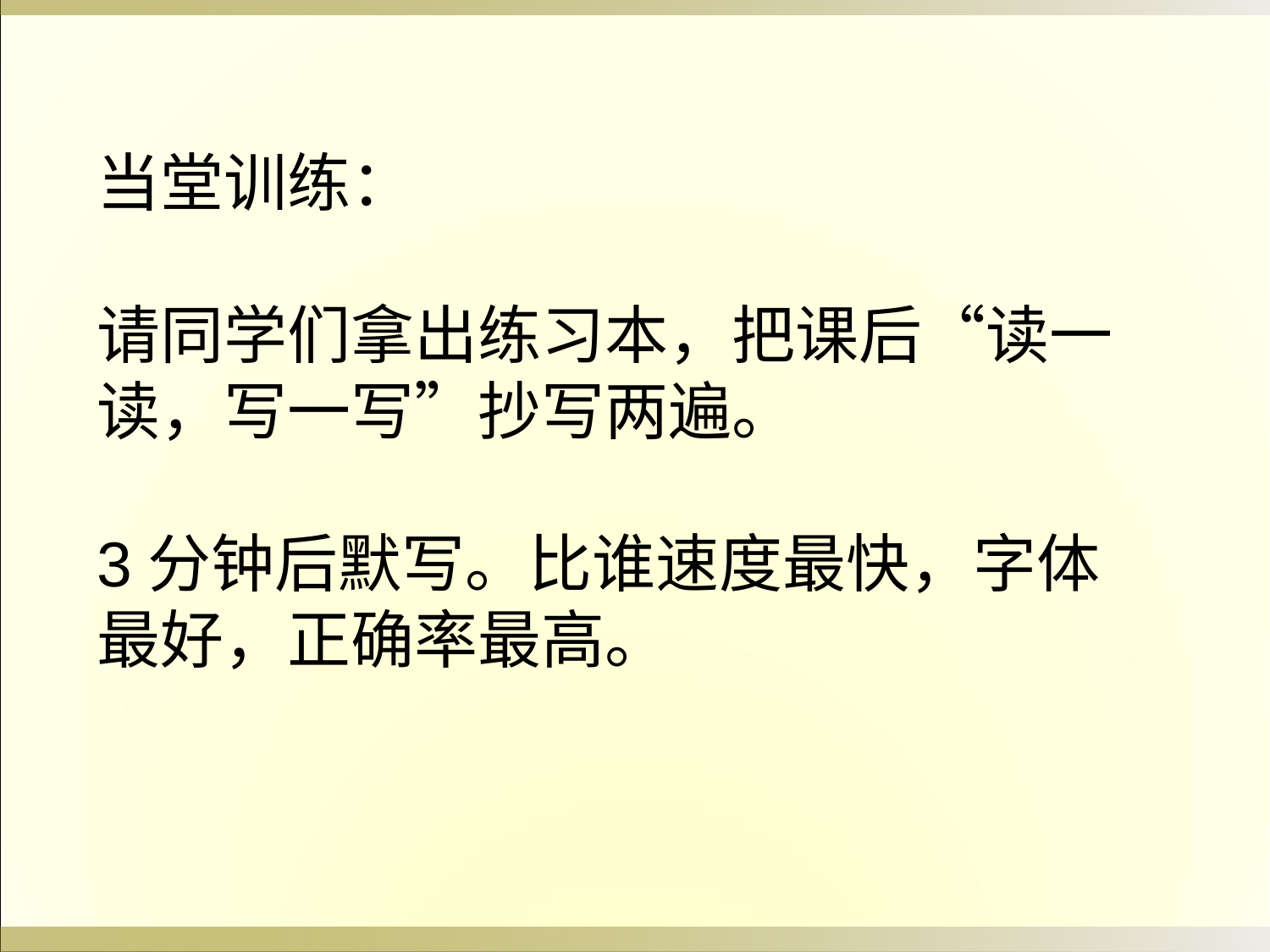

当堂训练：

请同学们拿出练习本，把课后“读一读，写一写”抄写两遍。

3分钟后默写。比谁速度最快，字体最好，正确率最高。